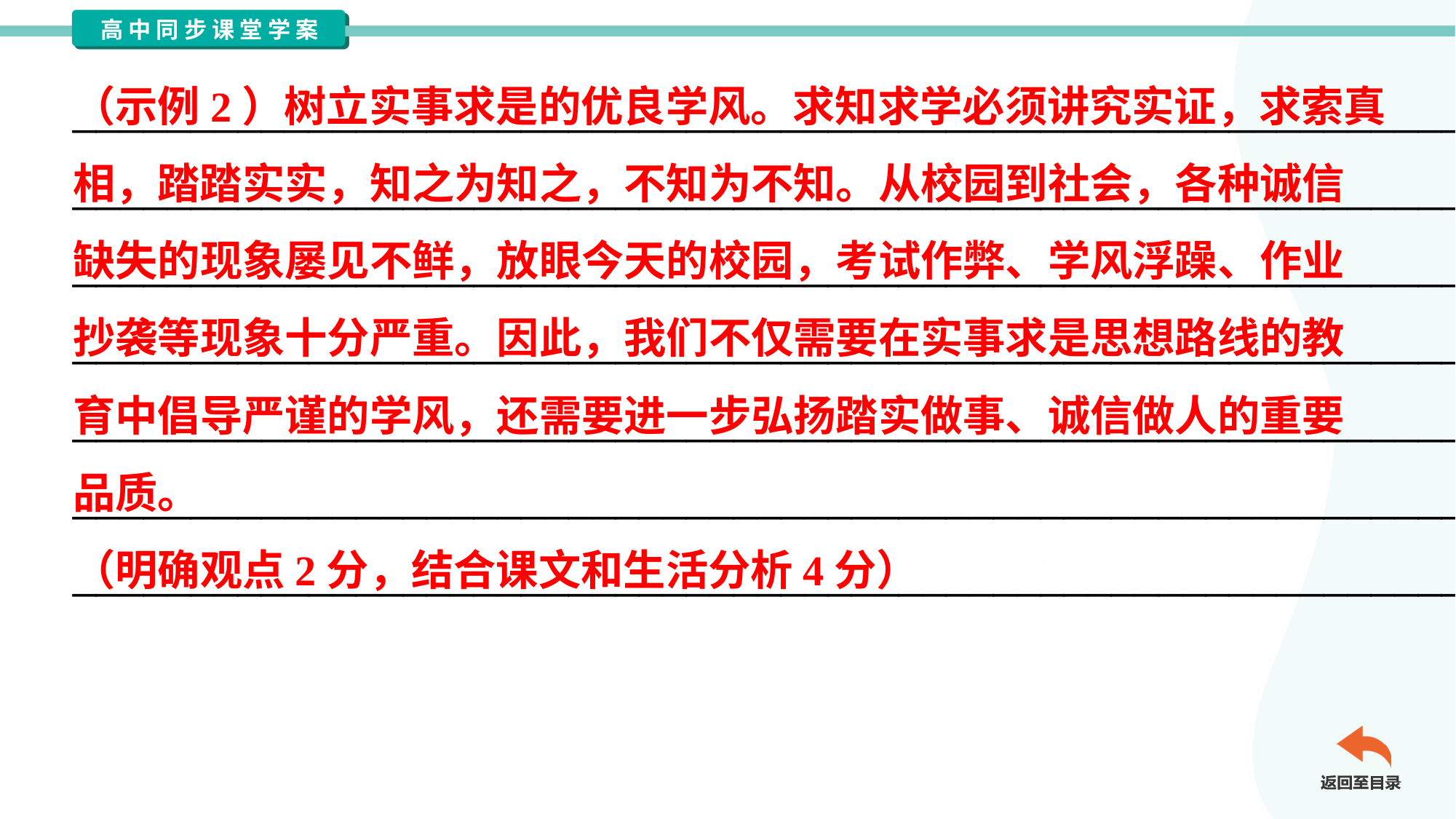

（示例2）树立实事求是的优良学风。求知求学必须讲究实证，求索真
相，踏踏实实，知之为知之，不知为不知。从校园到社会，各种诚信
缺失的现象屡见不鲜，放眼今天的校园，考试作弊、学风浮躁、作业
抄袭等现象十分严重。因此，我们不仅需要在实事求是思想路线的教
育中倡导严谨的学风，还需要进一步弘扬踏实做事、诚信做人的重要
品质。
（明确观点2分，结合课文和生活分析4分）
_____________________________________________________________
_____________________________________________________________
_____________________________________________________________
_____________________________________________________________
_____________________________________________________________
_____________________________________________________________
_____________________________________________________________